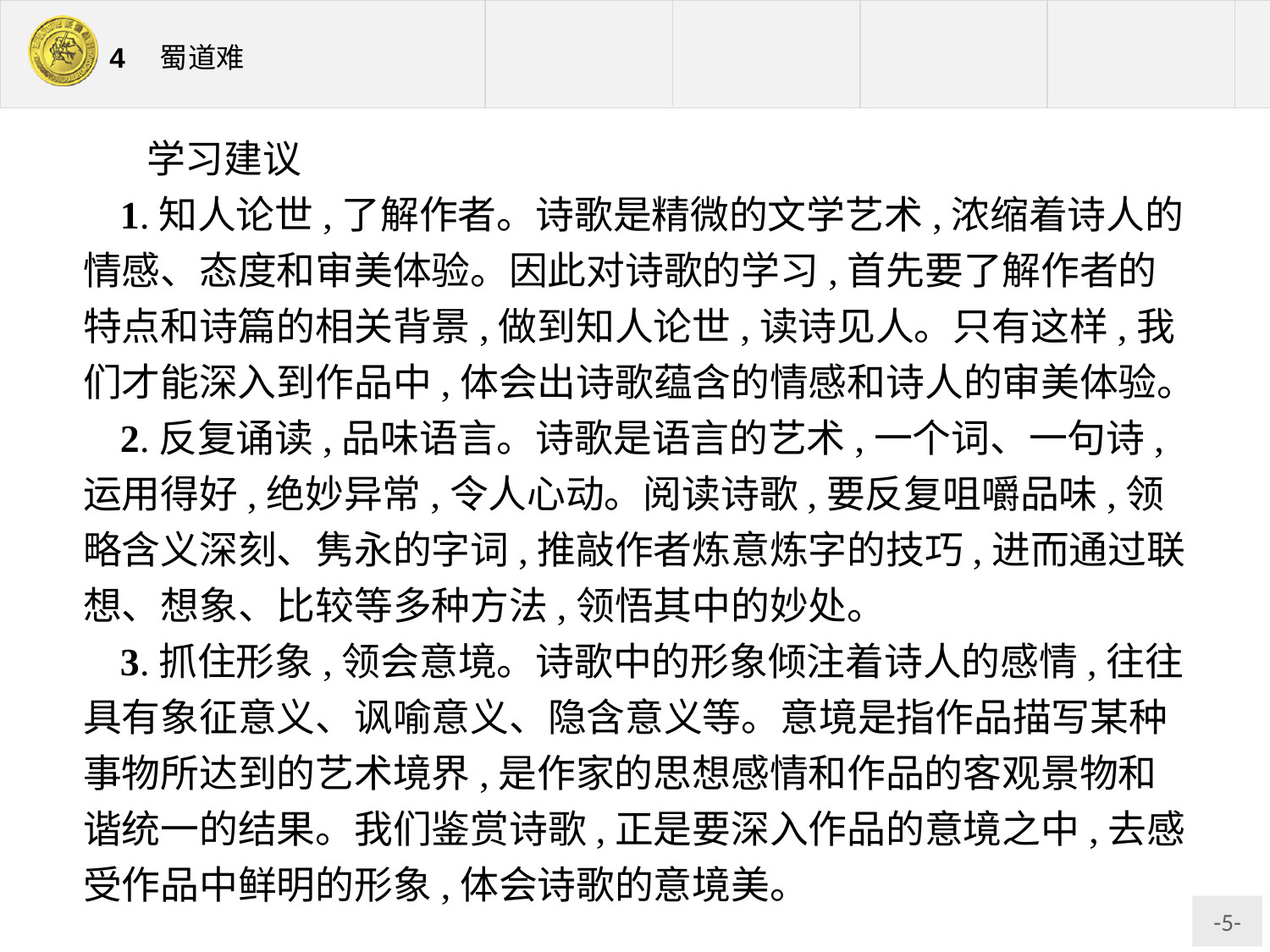

学习建议
1.知人论世,了解作者。诗歌是精微的文学艺术,浓缩着诗人的情感、态度和审美体验。因此对诗歌的学习,首先要了解作者的特点和诗篇的相关背景,做到知人论世,读诗见人。只有这样,我们才能深入到作品中,体会出诗歌蕴含的情感和诗人的审美体验。
2.反复诵读,品味语言。诗歌是语言的艺术,一个词、一句诗,运用得好,绝妙异常,令人心动。阅读诗歌,要反复咀嚼品味,领略含义深刻、隽永的字词,推敲作者炼意炼字的技巧,进而通过联想、想象、比较等多种方法,领悟其中的妙处。
3.抓住形象,领会意境。诗歌中的形象倾注着诗人的感情,往往具有象征意义、讽喻意义、隐含意义等。意境是指作品描写某种事物所达到的艺术境界,是作家的思想感情和作品的客观景物和谐统一的结果。我们鉴赏诗歌,正是要深入作品的意境之中,去感受作品中鲜明的形象,体会诗歌的意境美。